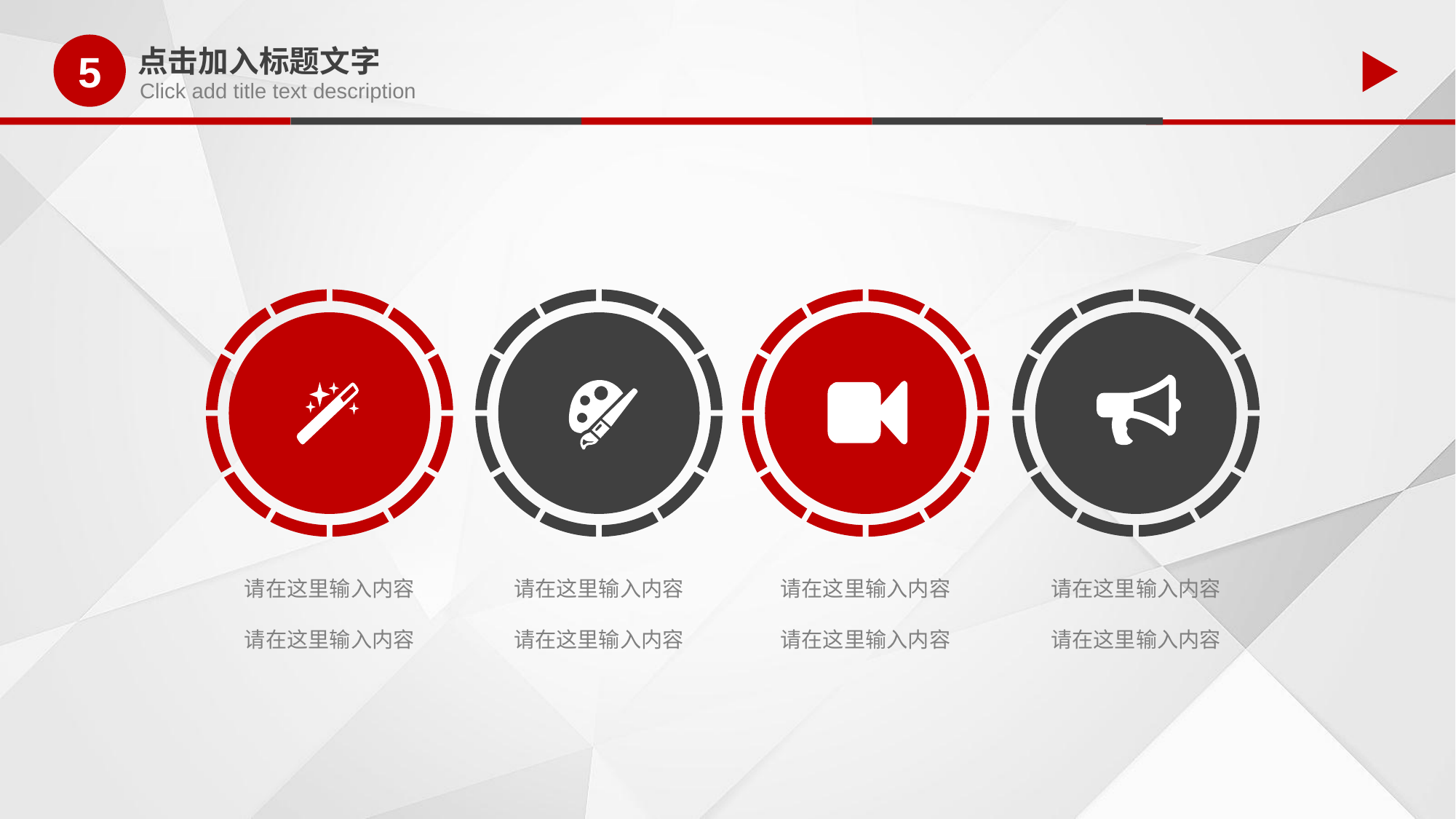

5
点击加入标题文字
Click add title text description

请在这里输入内容

请在这里输入内容

请在这里输入内容

请在这里输入内容

请在这里输入内容

请在这里输入内容

请在这里输入内容

请在这里输入内容